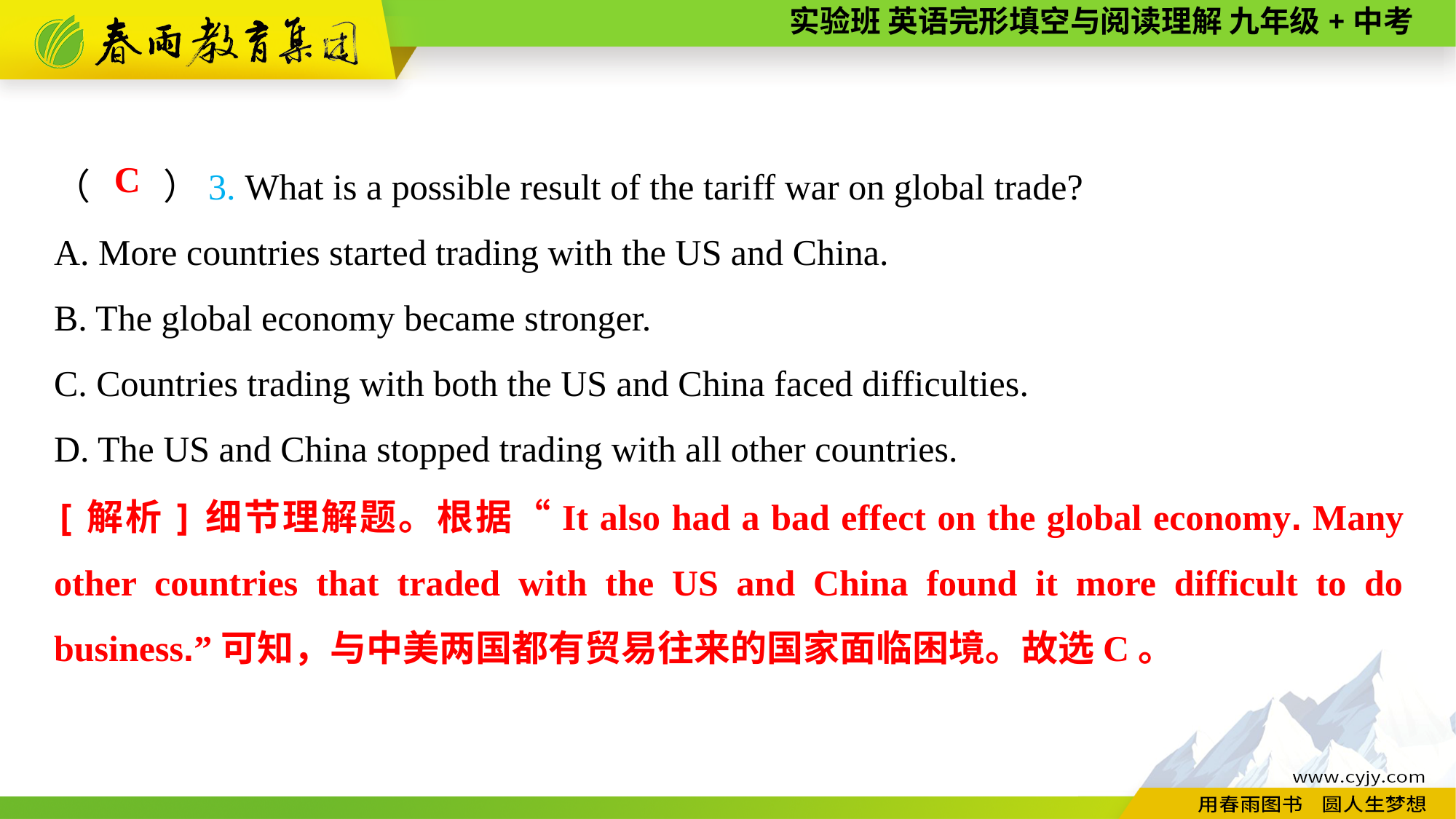

（　　）3. What is a possible result of the tariff war on global trade?
A. More countries started trading with the US and China.
B. The global economy became stronger.
C. Countries trading with both the US and China faced difficulties.
D. The US and China stopped trading with all other countries.
C
[解析]细节理解题。根据“It also had a bad effect on the global economy. Many other countries that traded with the US and China found it more difficult to do business.”可知，与中美两国都有贸易往来的国家面临困境。故选C。